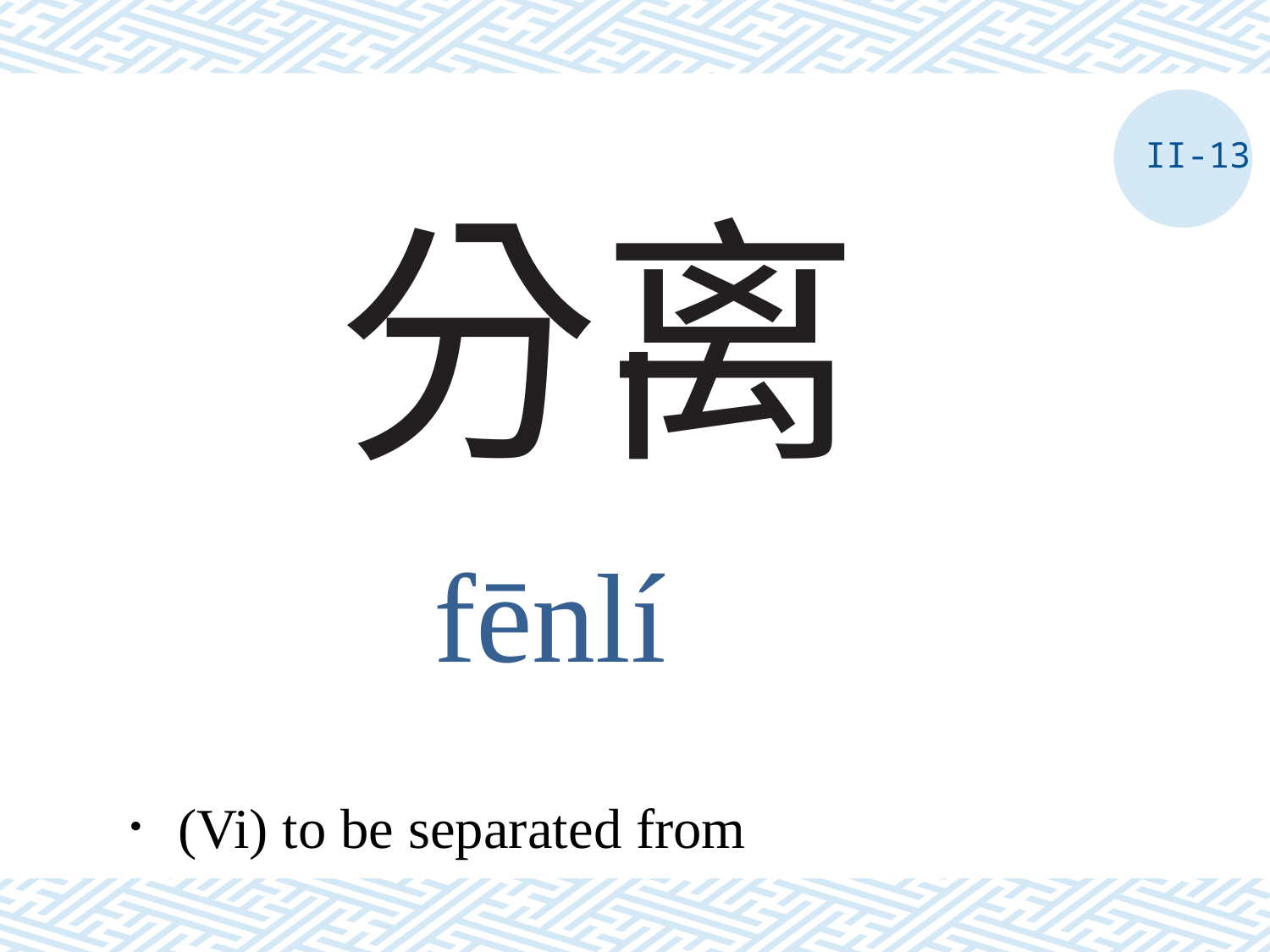

II-13

# 分离
fēnlí
．(Vi) to be separated from